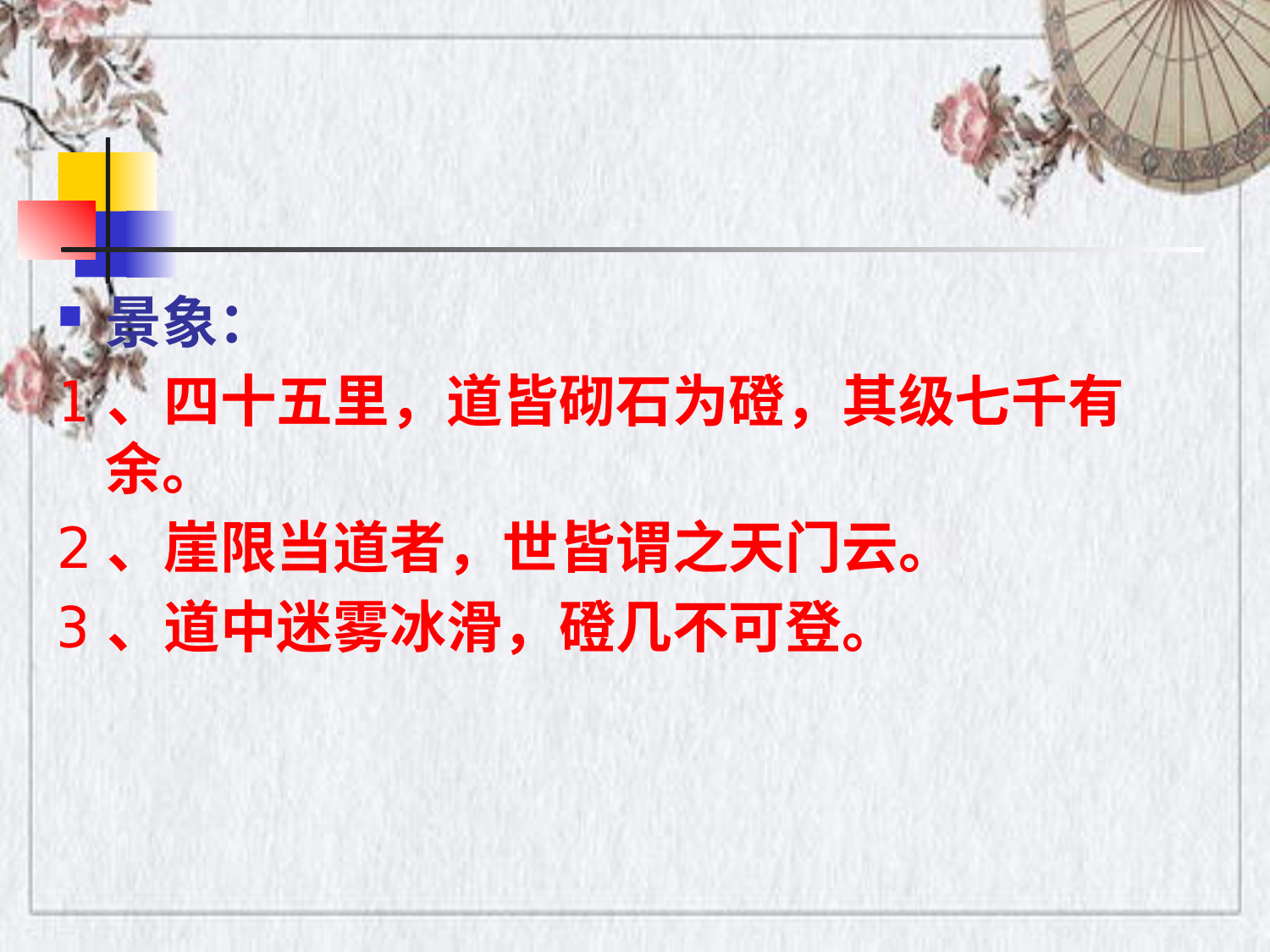

#
景象：
1、四十五里，道皆砌石为磴，其级七千有余。
2、崖限当道者，世皆谓之天门云。
3、道中迷雾冰滑，磴几不可登。